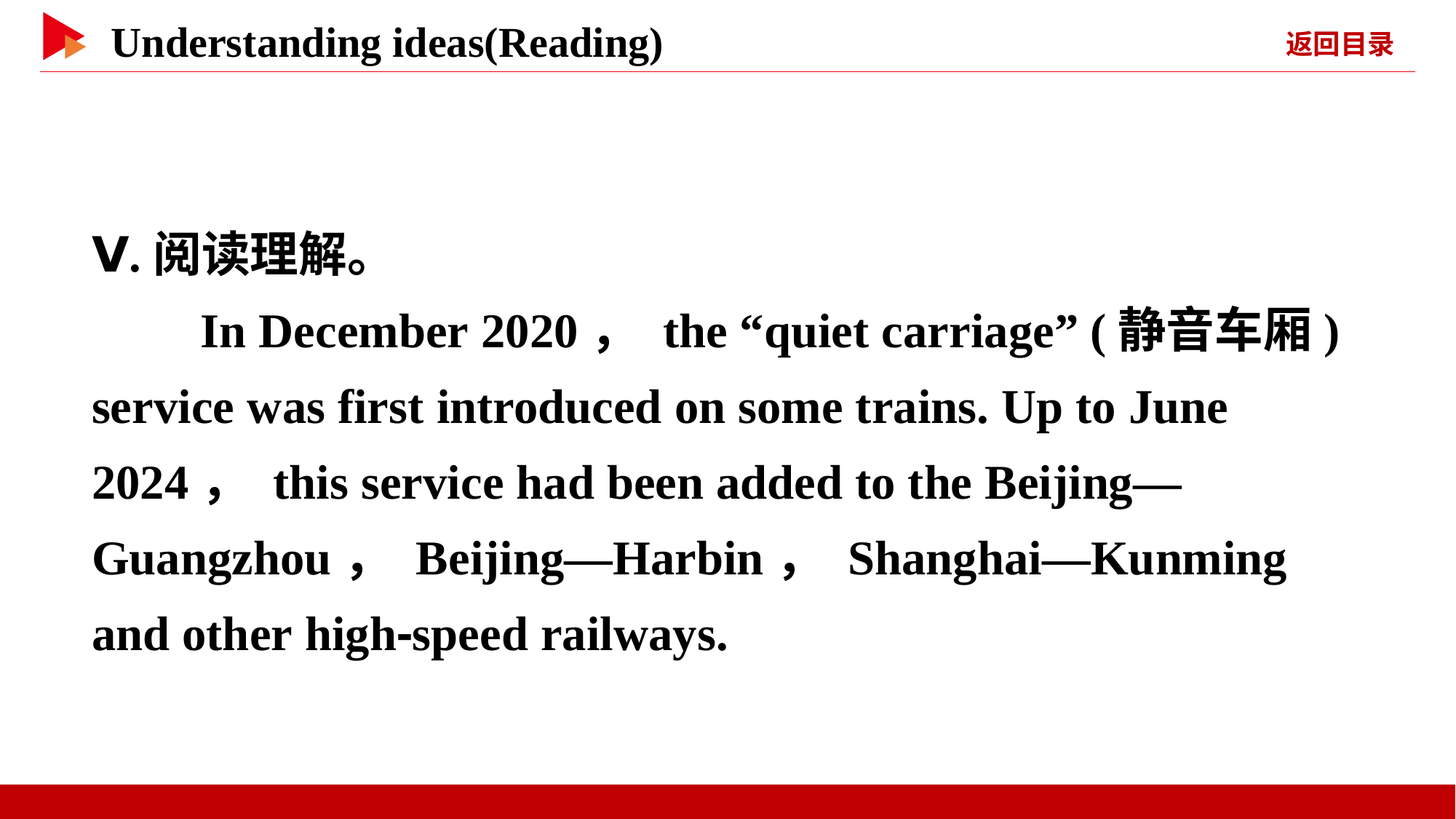

Ⅴ.阅读理解。
　　In December 2020， the “quiet carriage” (静音车厢) service was first introduced on some trains. Up to June 2024， this service had been added to the Beijing—Guangzhou， Beijing—Harbin， Shanghai—Kunming and other high⁃speed railways.